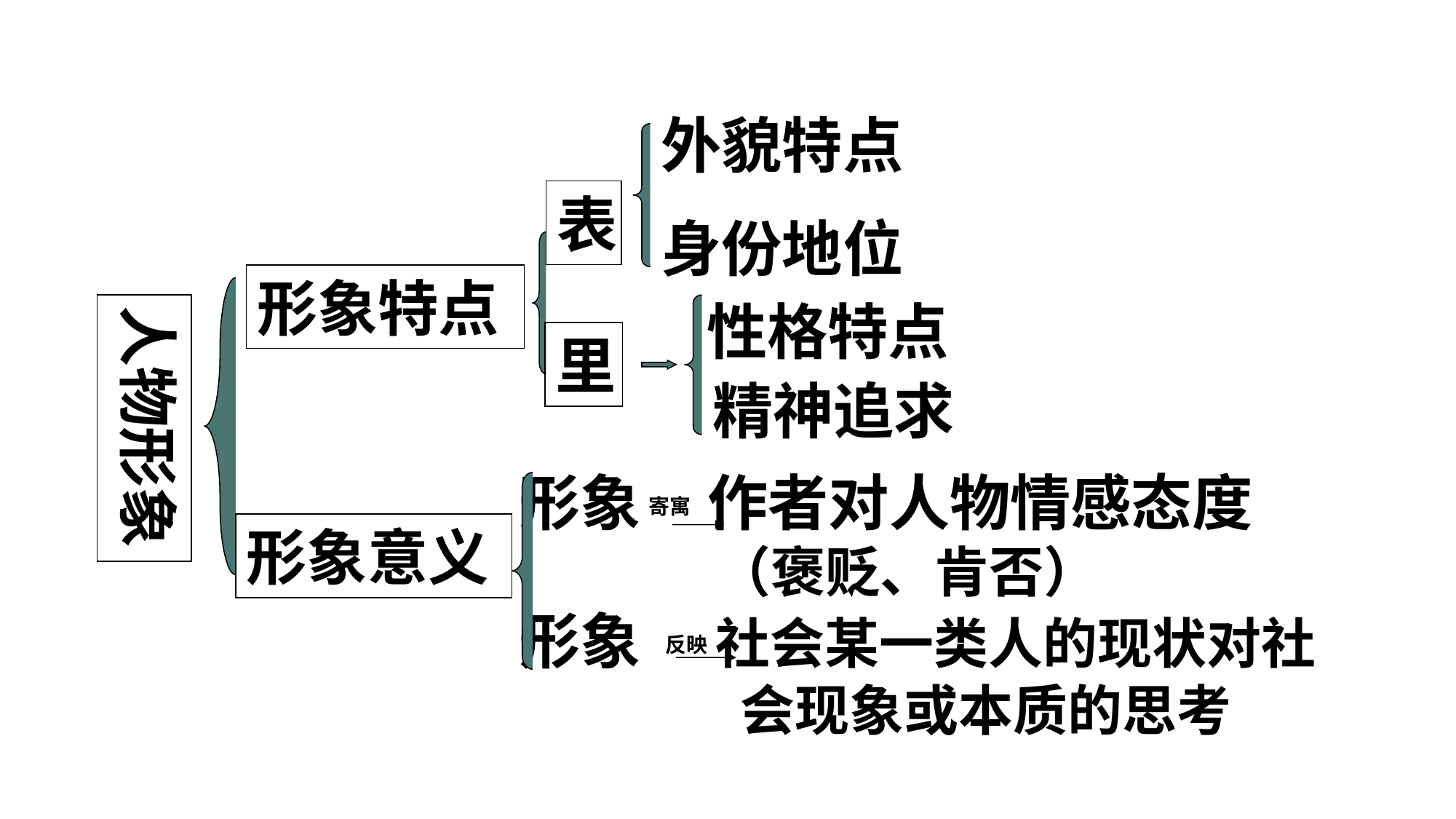

形象 寄寓  作者对人物情感态度
                                                       （褒贬、肯否）
                               形象   反映 社会某一类人的现状对社
                                      会现象或本质的思考

外貌特点
身份地位

表

形象特点

性格特点
人物形象

里

精神追求

形象意义